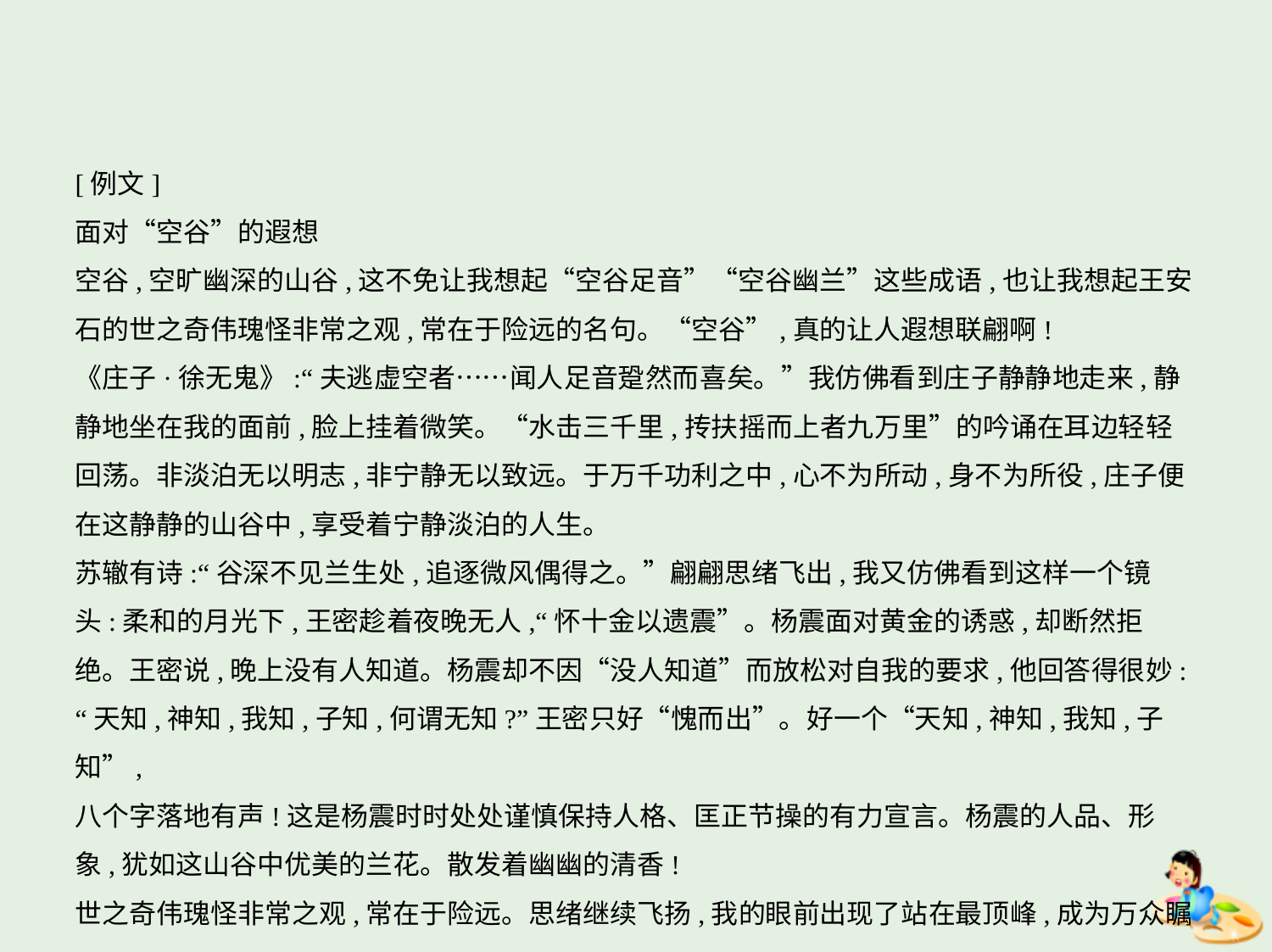

[例文]
面对“空谷”的遐想
空谷,空旷幽深的山谷,这不免让我想起“空谷足音”“空谷幽兰”这些成语,也让我想起王安
石的世之奇伟瑰怪非常之观,常在于险远的名句。“空谷”,真的让人遐想联翩啊!
《庄子·徐无鬼》:“夫逃虚空者……闻人足音跫然而喜矣。”我仿佛看到庄子静静地走来,静
静地坐在我的面前,脸上挂着微笑。“水击三千里,抟扶摇而上者九万里”的吟诵在耳边轻轻
回荡。非淡泊无以明志,非宁静无以致远。于万千功利之中,心不为所动,身不为所役,庄子便
在这静静的山谷中,享受着宁静淡泊的人生。
苏辙有诗:“谷深不见兰生处,追逐微风偶得之。”翩翩思绪飞出,我又仿佛看到这样一个镜
头:柔和的月光下,王密趁着夜晚无人,“怀十金以遗震”。杨震面对黄金的诱惑,却断然拒
绝。王密说,晚上没有人知道。杨震却不因“没人知道”而放松对自我的要求,他回答得很妙:
“天知,神知,我知,子知,何谓无知?”王密只好“愧而出”。好一个“天知,神知,我知,子知”,
八个字落地有声!这是杨震时时处处谨慎保持人格、匡正节操的有力宣言。杨震的人品、形
象,犹如这山谷中优美的兰花。散发着幽幽的清香!
世之奇伟瑰怪非常之观,常在于险远。思绪继续飞扬,我的眼前出现了站在最顶峰,成为万众瞩